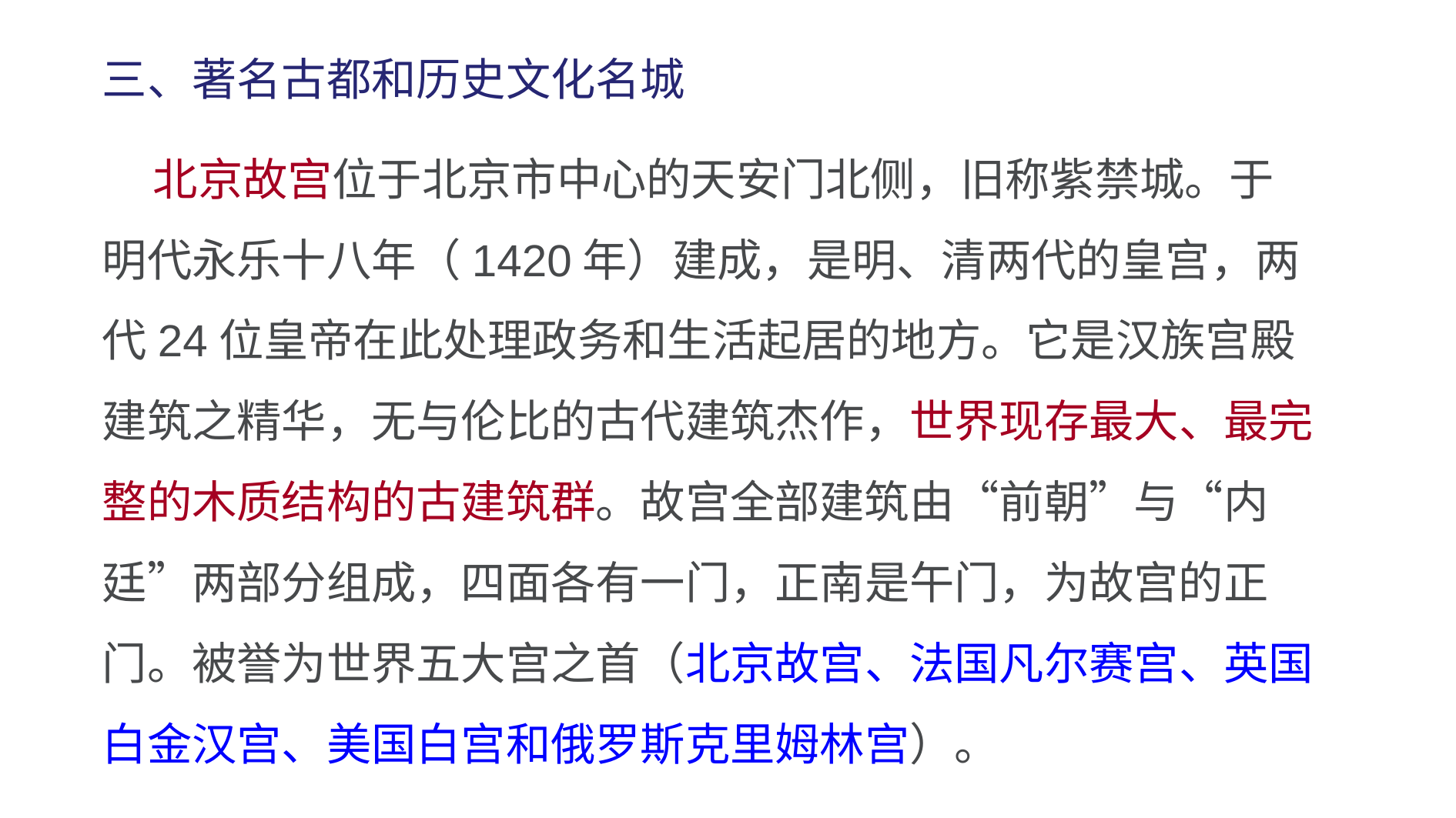

三、著名古都和历史文化名城
    北京故宫位于北京市中心的天安门北侧，旧称紫禁城。于明代永乐十八年（1420年）建成，是明、清两代的皇宫，两代24位皇帝在此处理政务和生活起居的地方。它是汉族宫殿建筑之精华，无与伦比的古代建筑杰作，世界现存最大、最完整的木质结构的古建筑群。故宫全部建筑由“前朝”与“内廷”两部分组成，四面各有一门，正南是午门，为故宫的正门。被誉为世界五大宫之首（北京故宫、法国凡尔赛宫、英国白金汉宫、美国白宫和俄罗斯克里姆林宫）。